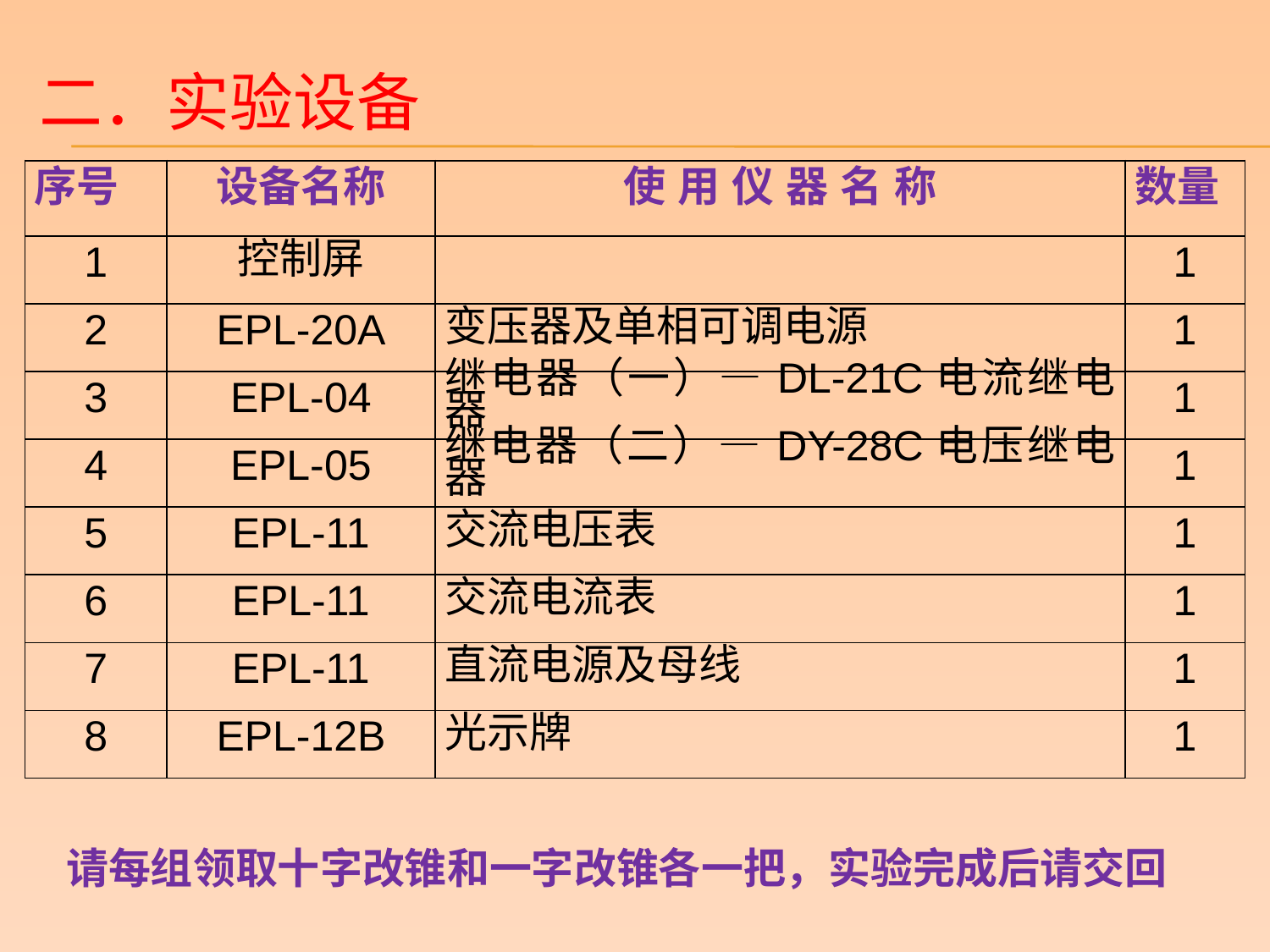

二．实验设备
| 序号 | 设备名称 | 使 用 仪 器 名 称 | 数量 |
| --- | --- | --- | --- |
| 1 | 控制屏 |  | 1 |
| 2 | EPL-20A | 变压器及单相可调电源 | 1 |
| 3 | EPL-04 | 继电器（一）—DL-21C电流继电器 | 1 |
| 4 | EPL-05 | 继电器（二）—DY-28C电压继电器 | 1 |
| 5 | EPL-11 | 交流电压表 | 1 |
| 6 | EPL-11 | 交流电流表 | 1 |
| 7 | EPL-11 | 直流电源及母线 | 1 |
| 8 | EPL-12B | 光示牌 | 1 |

请每组领取十字改锥和一字改锥各一把，实验完成后请交回